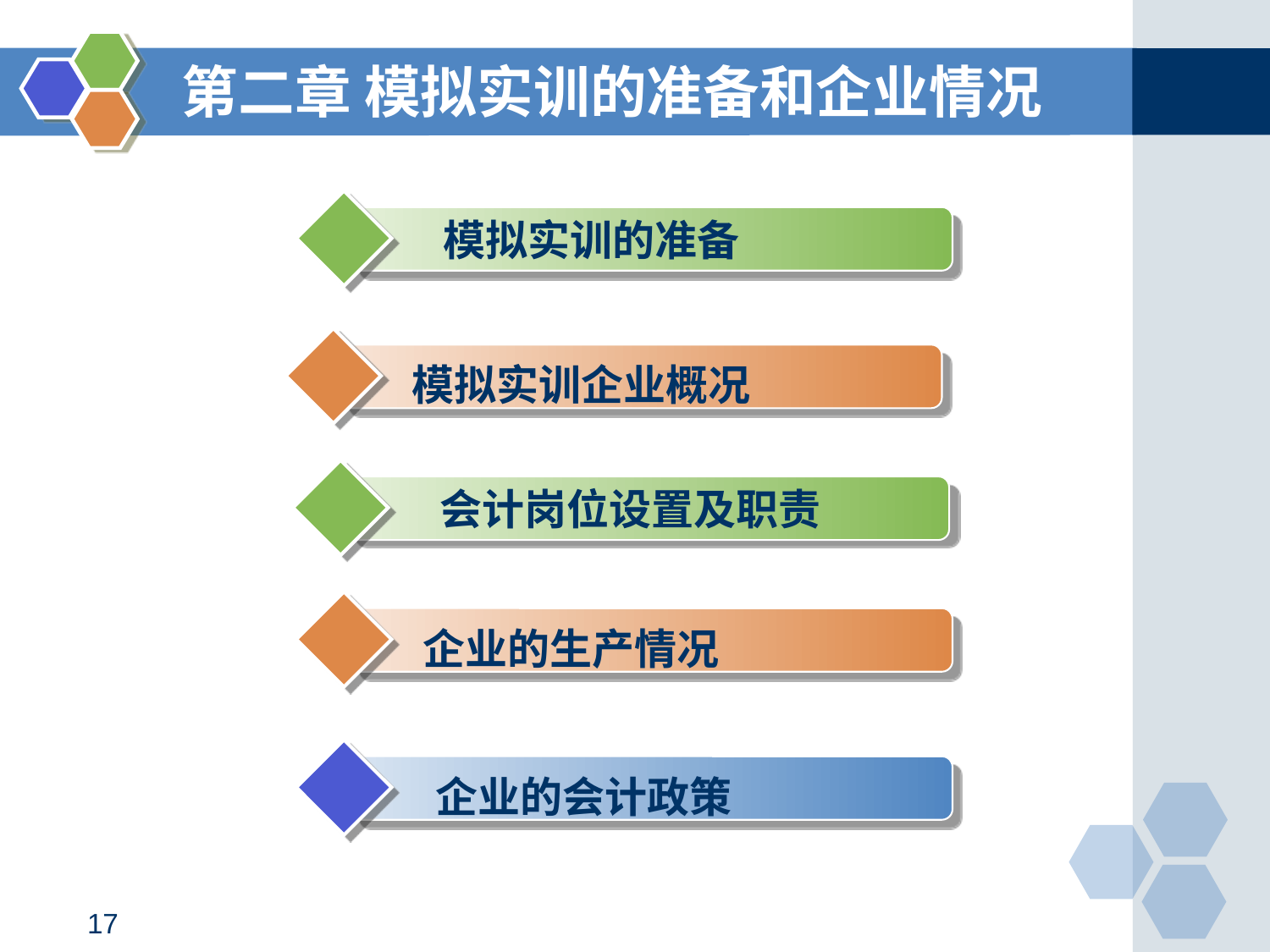

第二章 模拟实训的准备和企业情况

   模拟实训的准备

  模拟实训企业概况

   会计岗位设置及职责

  企业的生产情况

企业的会计政策